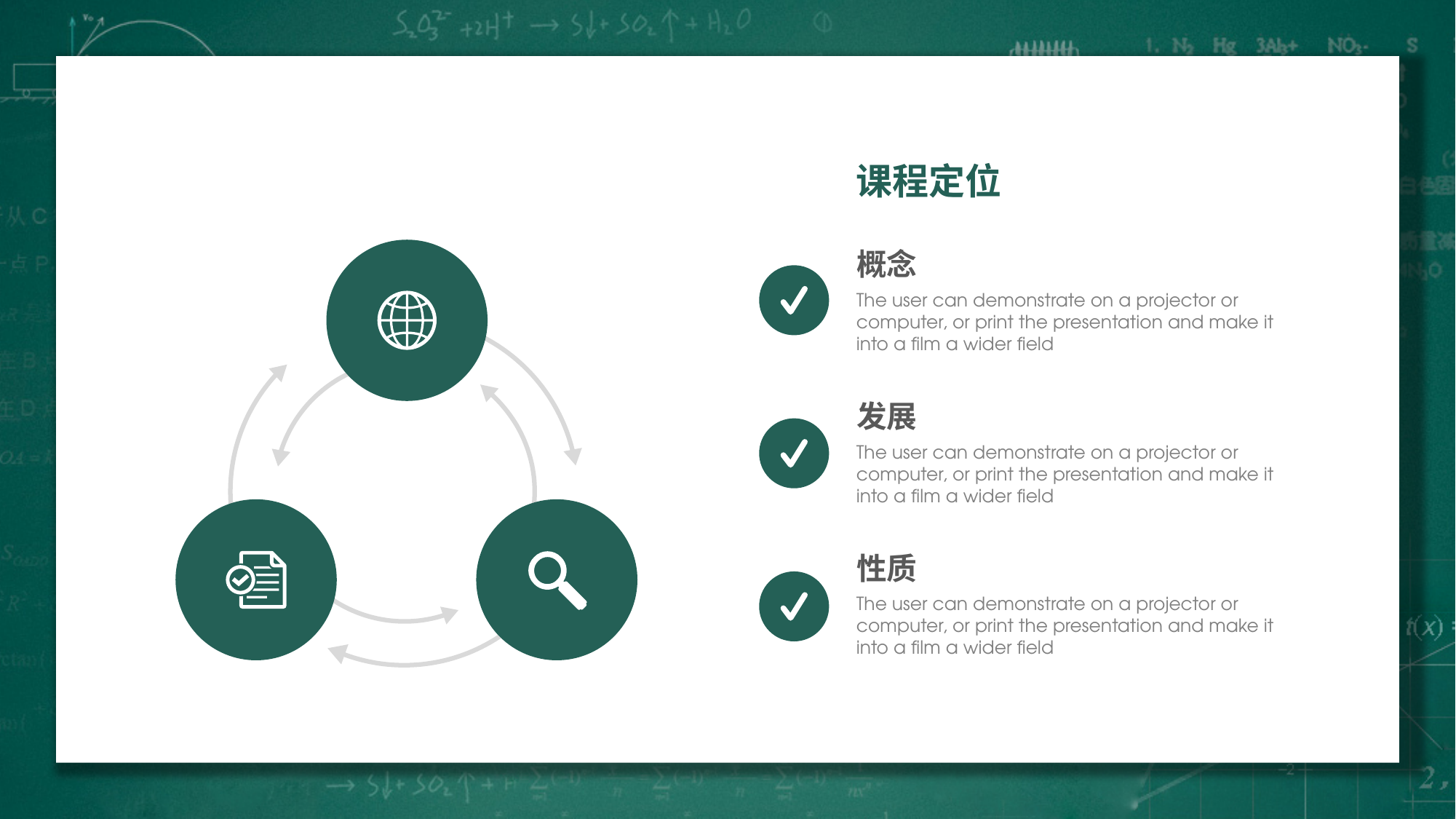

课程定位

概念
The user can demonstrate on a projector or computer, or print the presentation and make it into a film a wider field

发展
The user can demonstrate on a projector or computer, or print the presentation and make it into a film a wider field

性质
The user can demonstrate on a projector or computer, or print the presentation and make it into a film a wider field